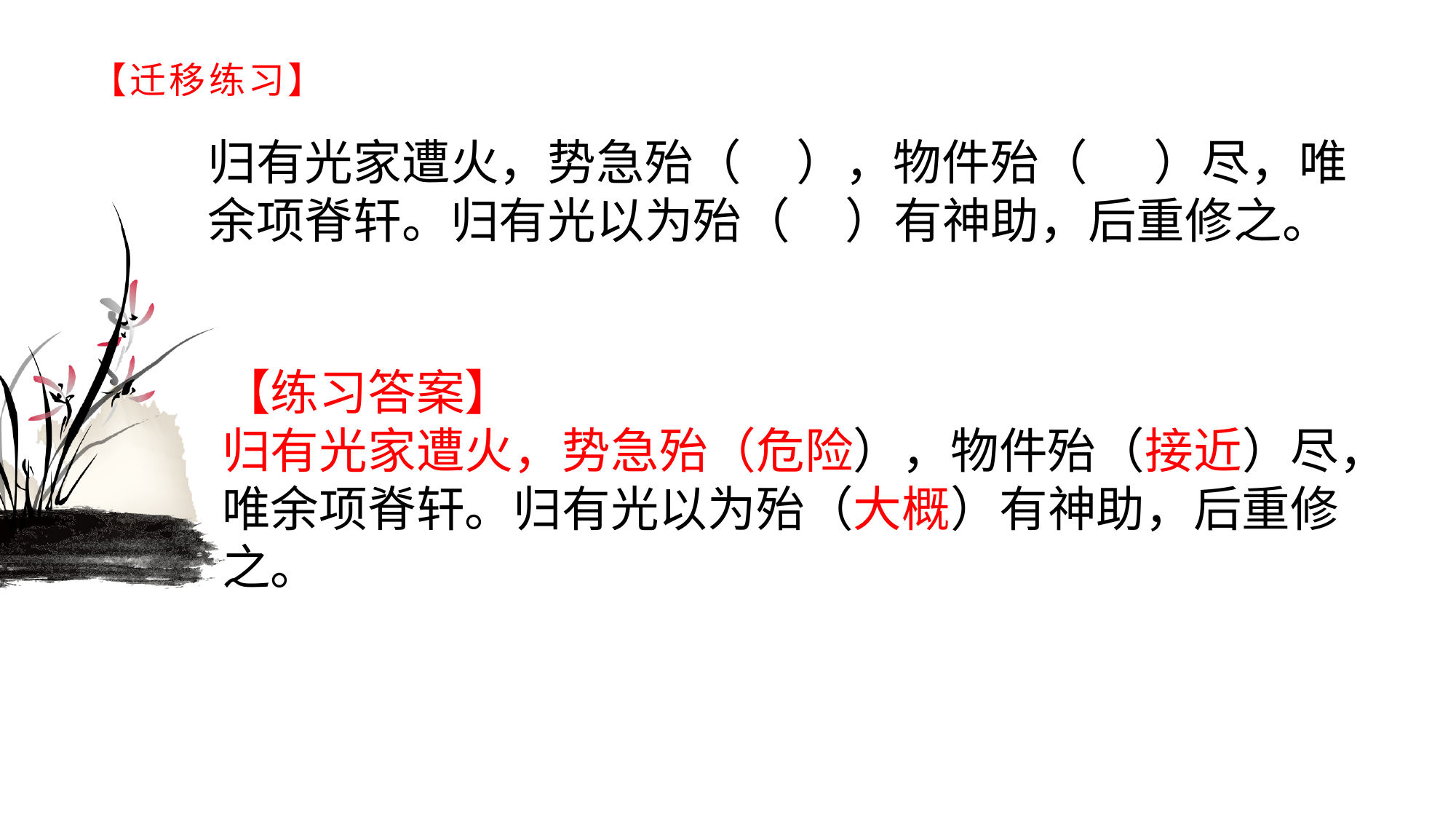

# 【迁移练习】
归有光家遭火，势急殆（     ），物件殆（      ）尽，唯余项脊轩。归有光以为殆（     ）有神助，后重修之。
【练习答案】归有光家遭火，势急殆（危险），物件殆（接近）尽，唯余项脊轩。归有光以为殆（大概）有神助，后重修之。